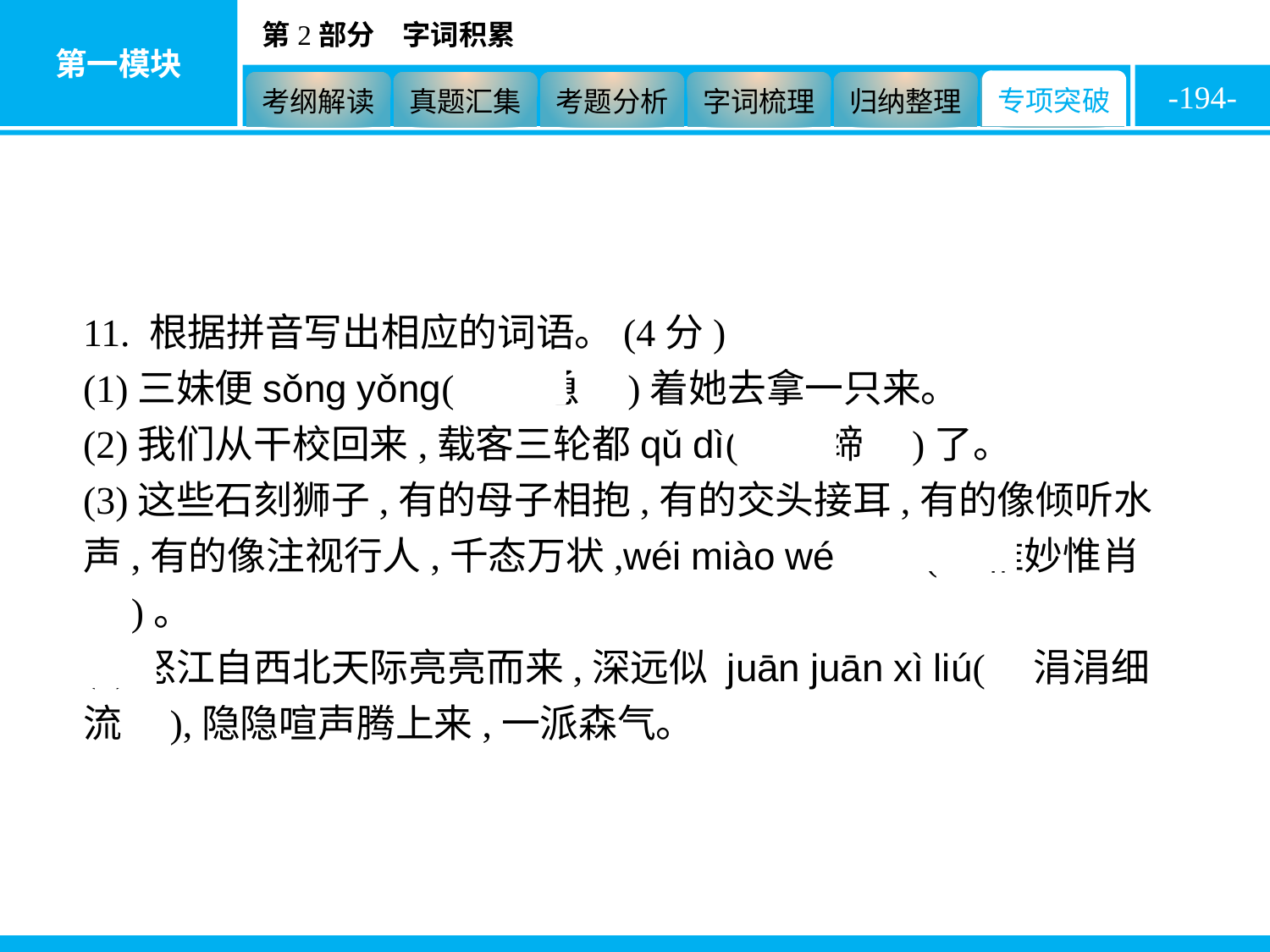

-194-
11. 根据拼音写出相应的词语。(4分)
(1)三妹便sǒng yǒng(　怂恿　)着她去拿一只来。
(2)我们从干校回来,载客三轮都qǔ dì(　取缔　)了。
(3)这些石刻狮子,有的母子相抱,有的交头接耳,有的像倾听水声,有的像注视行人,千态万状,wéi miào wéi xiào(　惟妙惟肖　)。
(4)怒江自西北天际亮亮而来,深远似 juān juān xì liú(　涓涓细流　),隐隐喧声腾上来,一派森气。